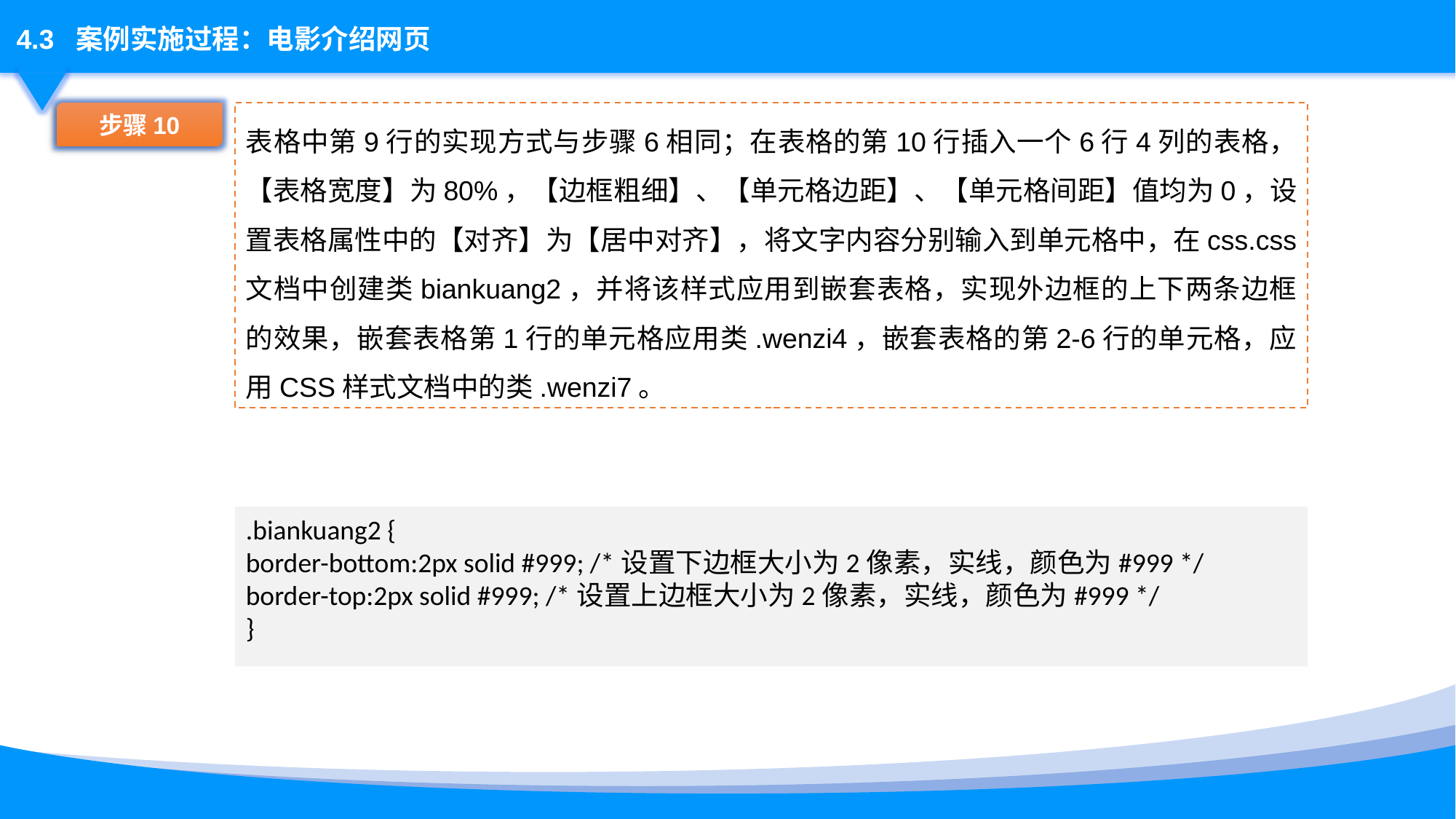

表格中第9行的实现方式与步骤6相同；在表格的第10行插入一个6行4列的表格，【表格宽度】为80%，【边框粗细】、【单元格边距】、【单元格间距】值均为0，设置表格属性中的【对齐】为【居中对齐】，将文字内容分别输入到单元格中，在css.css文档中创建类biankuang2，并将该样式应用到嵌套表格，实现外边框的上下两条边框的效果，嵌套表格第1行的单元格应用类.wenzi4，嵌套表格的第2-6行的单元格，应用CSS样式文档中的类.wenzi7。
步骤10
.biankuang2 {
border-bottom:2px solid #999; /*设置下边框大小为2像素，实线，颜色为#999 */
border-top:2px solid #999; /*设置上边框大小为2像素，实线，颜色为#999 */
}